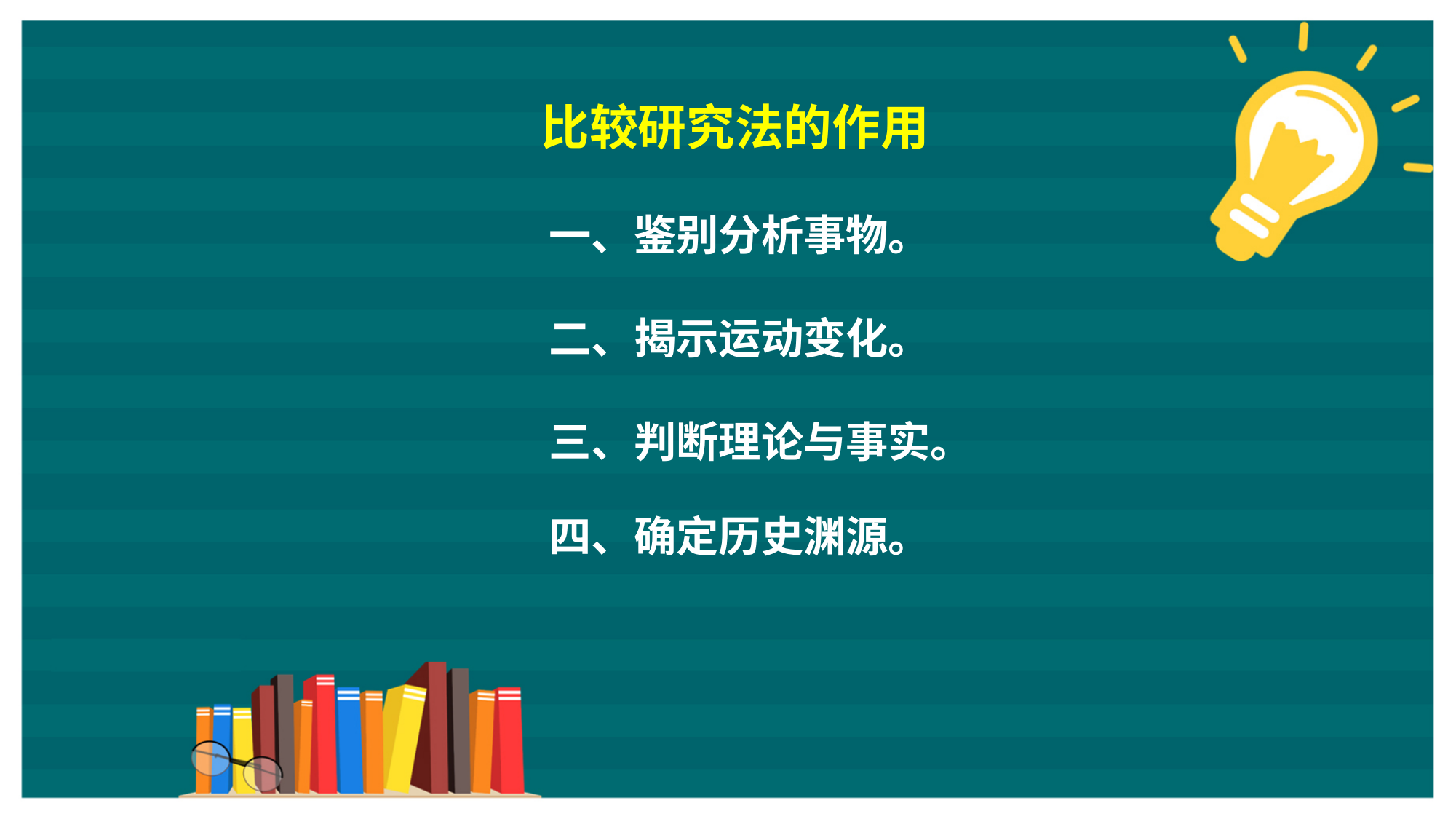

比较研究法的作用
一、鉴别分析事物。
二、揭示运动变化。
三、判断理论与事实。
四、确定历史渊源。